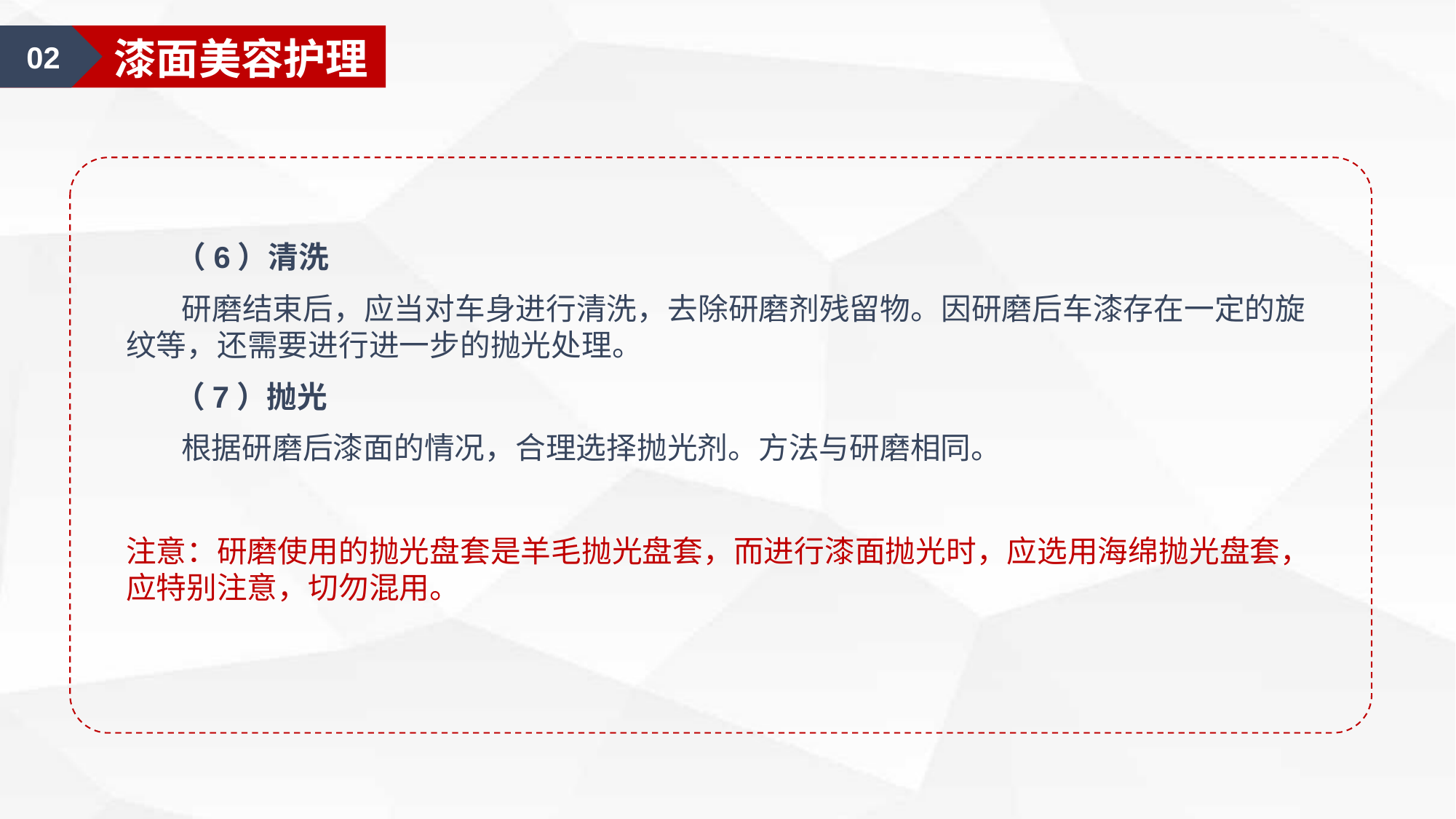

02
漆面美容护理

       （6）清洗
       研磨结束后，应当对车身进行清洗，去除研磨剂残留物。因研磨后车漆存在一定的旋纹等，还需要进行进一步的抛光处理。
      （7）抛光
       根据研磨后漆面的情况，合理选择抛光剂。方法与研磨相同。

注意：研磨使用的抛光盘套是羊毛抛光盘套，而进行漆面抛光时，应选用海绵抛光盘套，应特别注意，切勿混用。